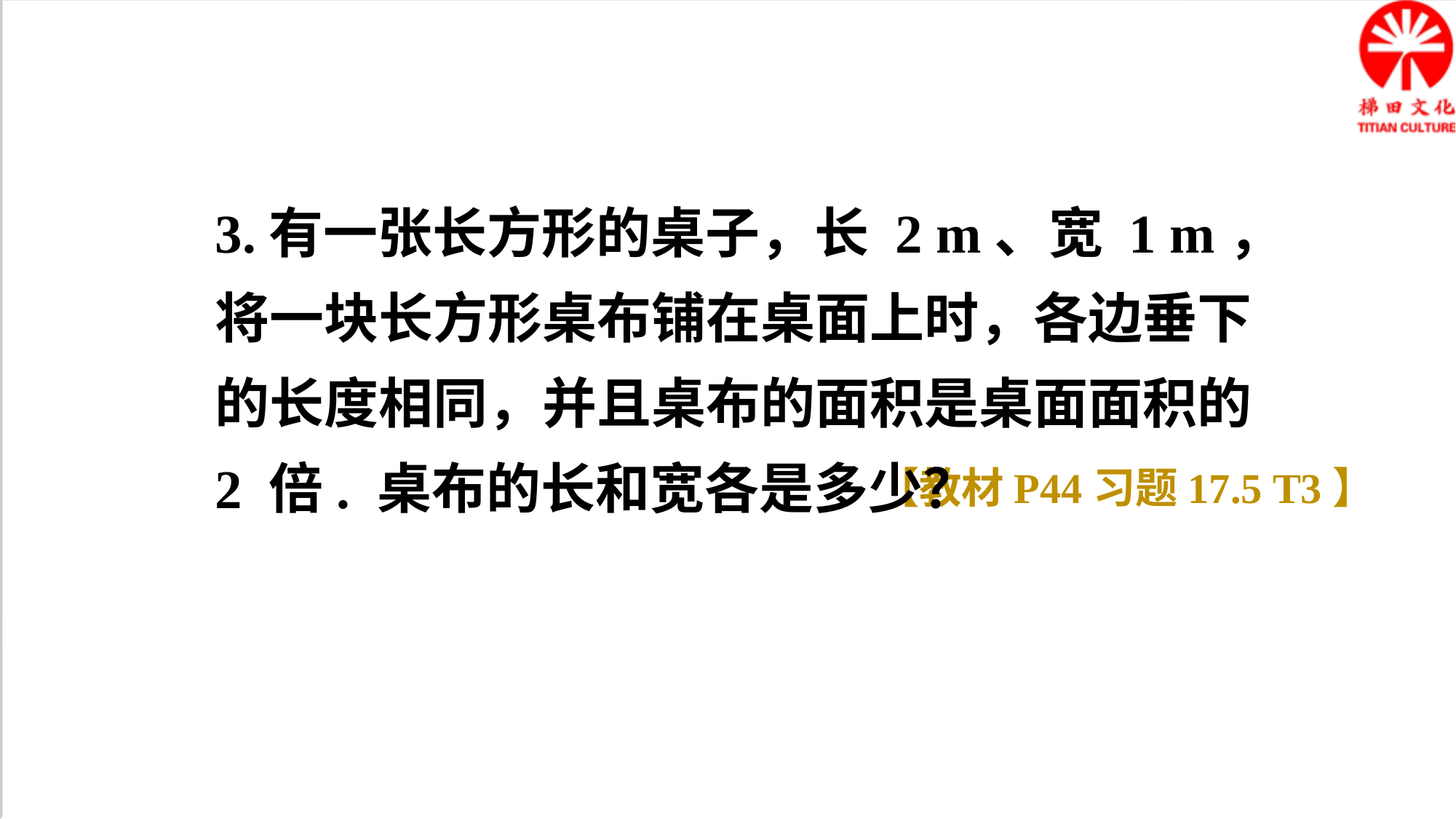

3.有一张长方形的桌子，长 2 m、宽 1 m，将一块长方形桌布铺在桌面上时，各边垂下的长度相同，并且桌布的面积是桌面面积的 2 倍. 桌布的长和宽各是多少？
【教材P44习题17.5 T3】